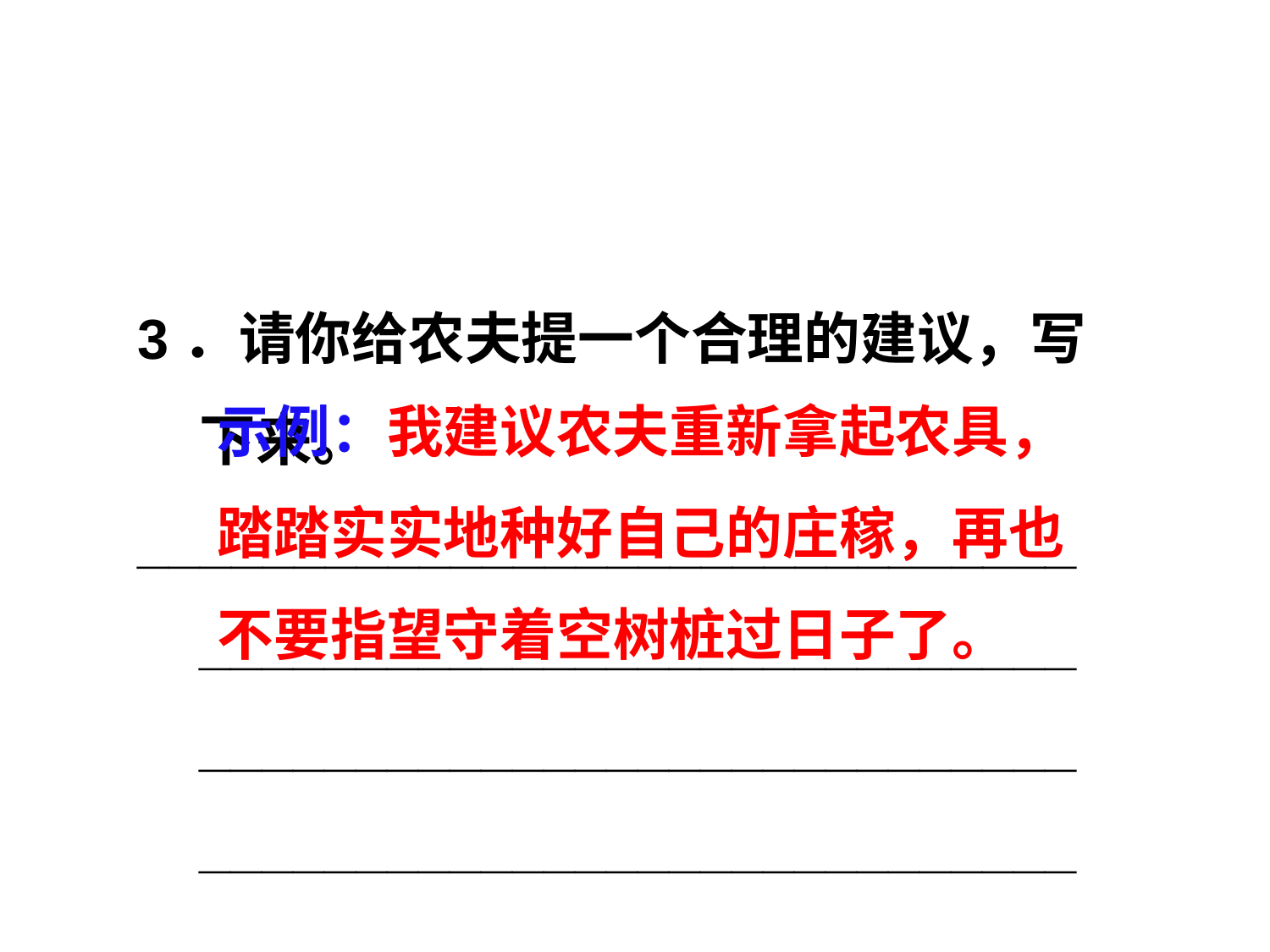

3．请你给农夫提一个合理的建议，写下来。
______________________________________________________________________________________________________________________________
示例：我建议农夫重新拿起农具，踏踏实实地种好自己的庄稼，再也不要指望守着空树桩过日子了。